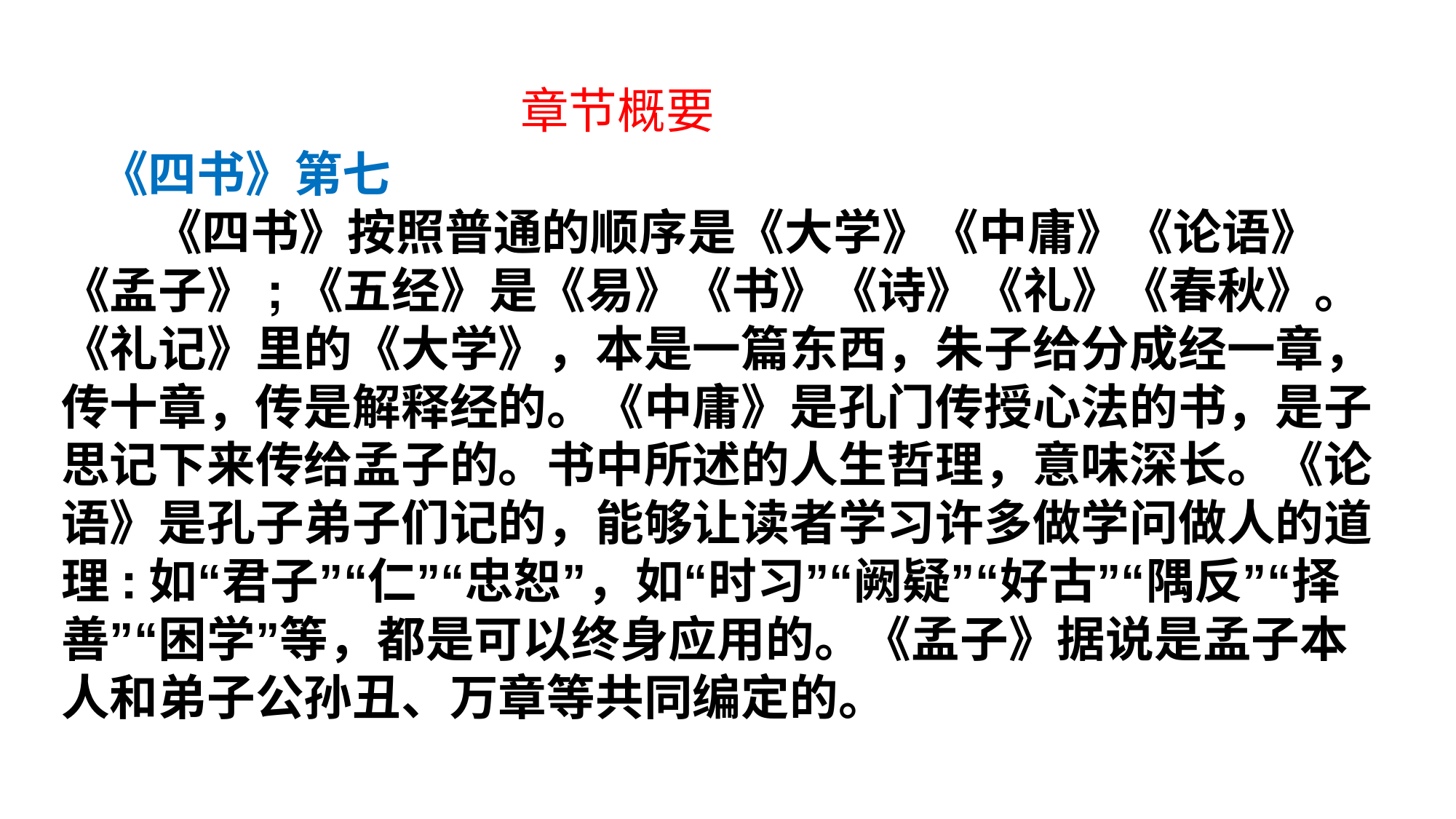

章节概要
7《四书》第七
      《四书》按照普通的顺序是《大学》《中庸》《论语》《孟子》;《五经》是《易》《书》《诗》《礼》《春秋》。《礼记》里的《大学》，本是一篇东西，朱子给分成经一章，传十章，传是解释经的。《中庸》是孔门传授心法的书，是子思记下来传给孟子的。书中所述的人生哲理，意味深长。《论语》是孔子弟子们记的，能够让读者学习许多做学问做人的道理:如“君子”“仁”“忠恕”，如“时习”“阙疑”“好古”“隅反”“择善”“困学”等，都是可以终身应用的。《孟子》据说是孟子本人和弟子公孙丑、万章等共同编定的。